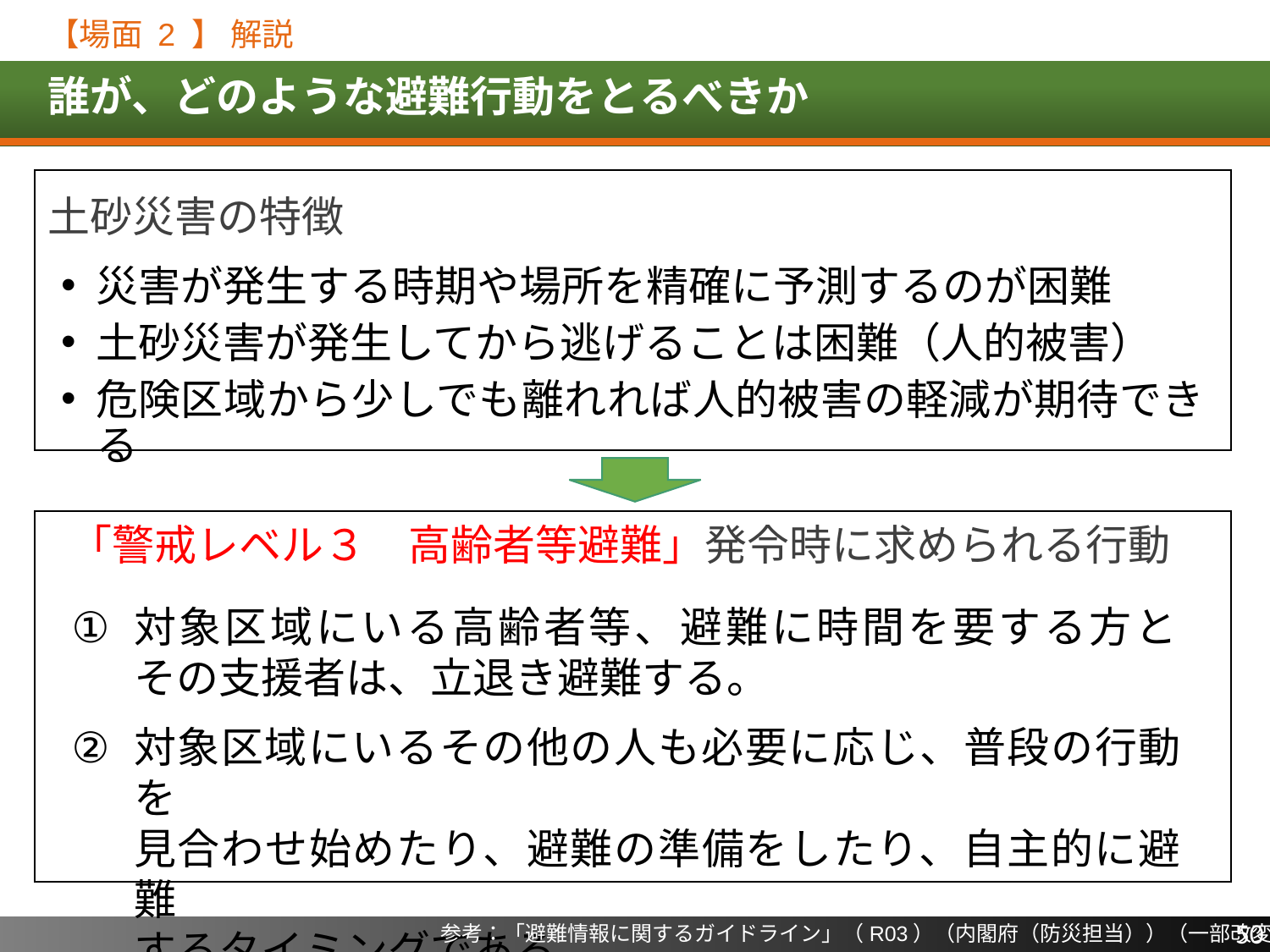

【場面 2 】 解説
# 誰が、どのような避難行動をとるべきか

土砂災害の特徴
災害が発生する時期や場所を精確に予測するのが困難
土砂災害が発生してから逃げることは困難（人的被害）
危険区域から少しでも離れれば人的被害の軽減が期待できる

「警戒レベル３　高齢者等避難」発令時に求められる行動
対象区域にいる高齢者等、避難に時間を要する方と
その支援者は、立退き避難する。
対象区域にいるその他の人も必要に応じ、普段の行動を
見合わせ始めたり、避難の準備をしたり、自主的に避難
するタイミングである。
50
参考：「避難情報に関するガイドライン」（R03）（内閣府（防災担当））（一部改変）